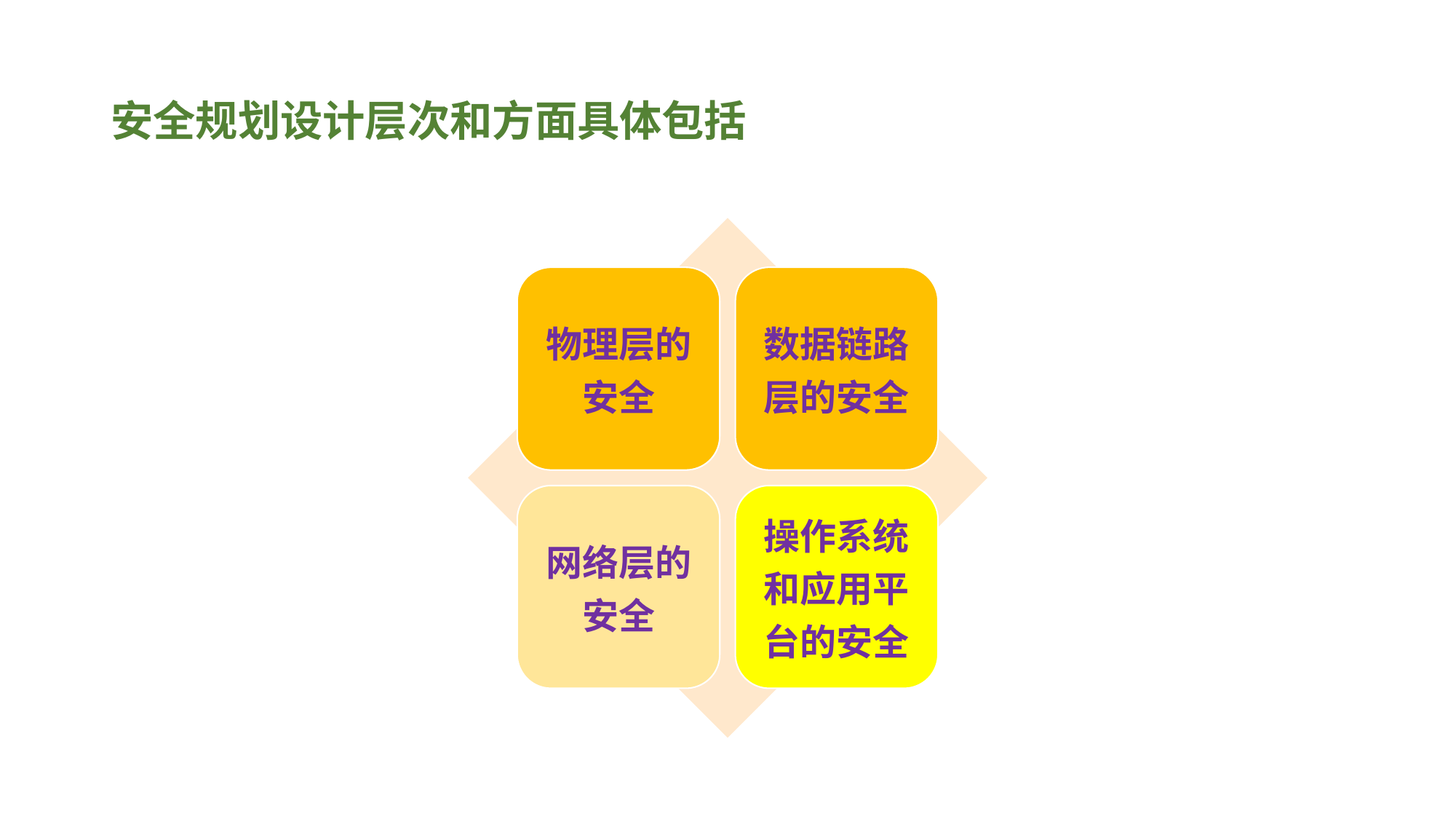

# 安全规划设计层次和方面具体包括
物理层的安全
数据链路层的安全
网络层的安全
操作系统和应用平台的安全